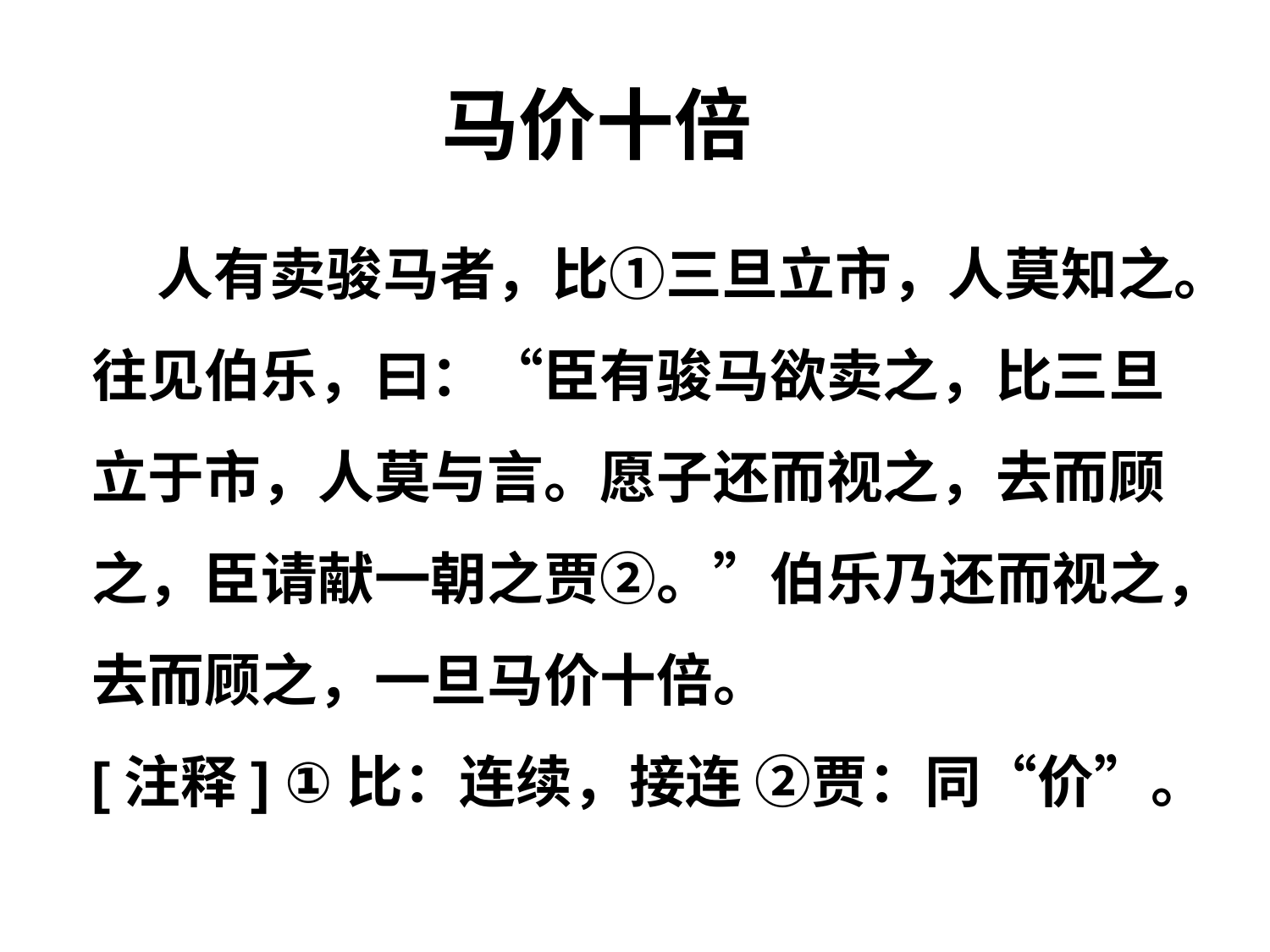

马价十倍
    人有卖骏马者，比①三旦立市，人莫知之。往见伯乐，曰：“臣有骏马欲卖之，比三旦立于市，人莫与言。愿子还而视之，去而顾之，臣请献一朝之贾②。”伯乐乃还而视之，去而顾之，一旦马价十倍。
[注释] ①比：连续，接连 ②贾：同“价”。